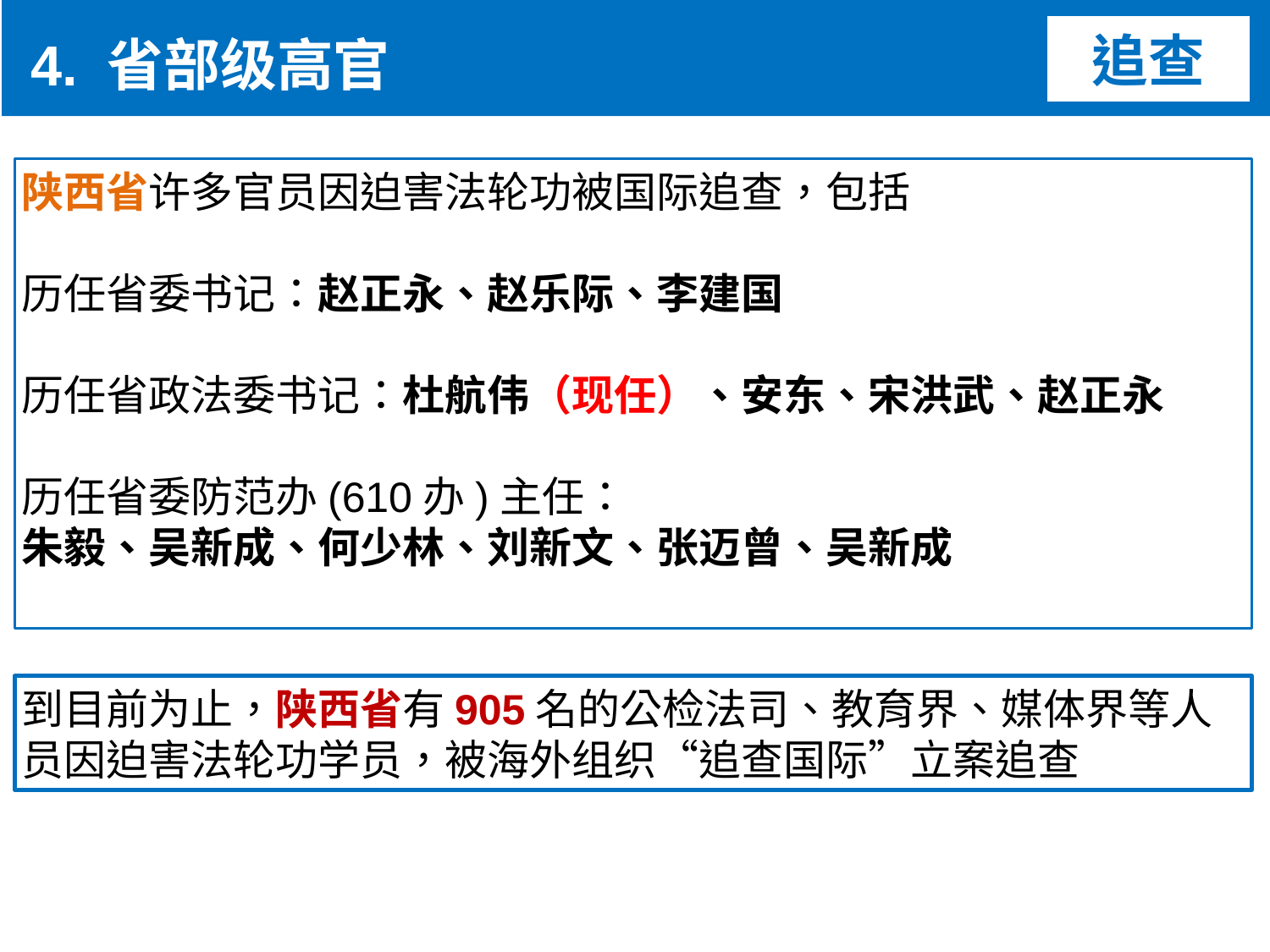

4. 省部级高官
追查
陕西省许多官员因迫害法轮功被国际追查，包括

历任省委书记：赵正永、赵乐际、李建国

历任省政法委书记：杜航伟（现任）、安东、宋洪武、赵正永

历任省委防范办(610办)主任：
朱毅、吴新成、何少林、刘新文、张迈曾、吴新成

到目前为止，陕西省有905名的公检法司、教育界、媒体界等人员因迫害法轮功学员，被海外组织“追查国际”立案追查